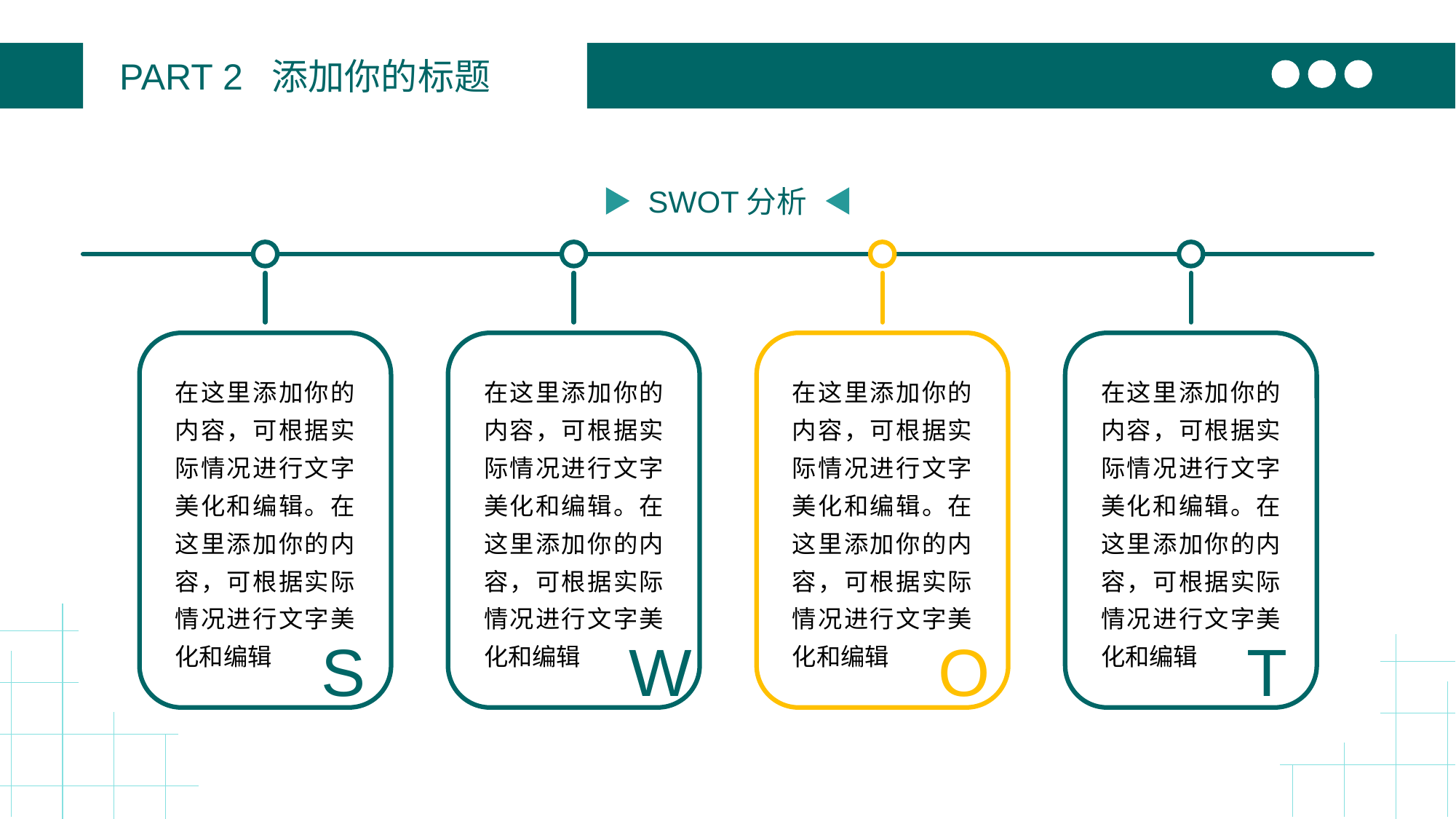

PART 2  添加你的标题
SWOT分析

在这里添加你的内容，可根据实际情况进行文字美化和编辑。在这里添加你的内容，可根据实际情况进行文字美化和编辑
在这里添加你的内容，可根据实际情况进行文字美化和编辑。在这里添加你的内容，可根据实际情况进行文字美化和编辑
在这里添加你的内容，可根据实际情况进行文字美化和编辑。在这里添加你的内容，可根据实际情况进行文字美化和编辑
在这里添加你的内容，可根据实际情况进行文字美化和编辑。在这里添加你的内容，可根据实际情况进行文字美化和编辑
S
W
O
T